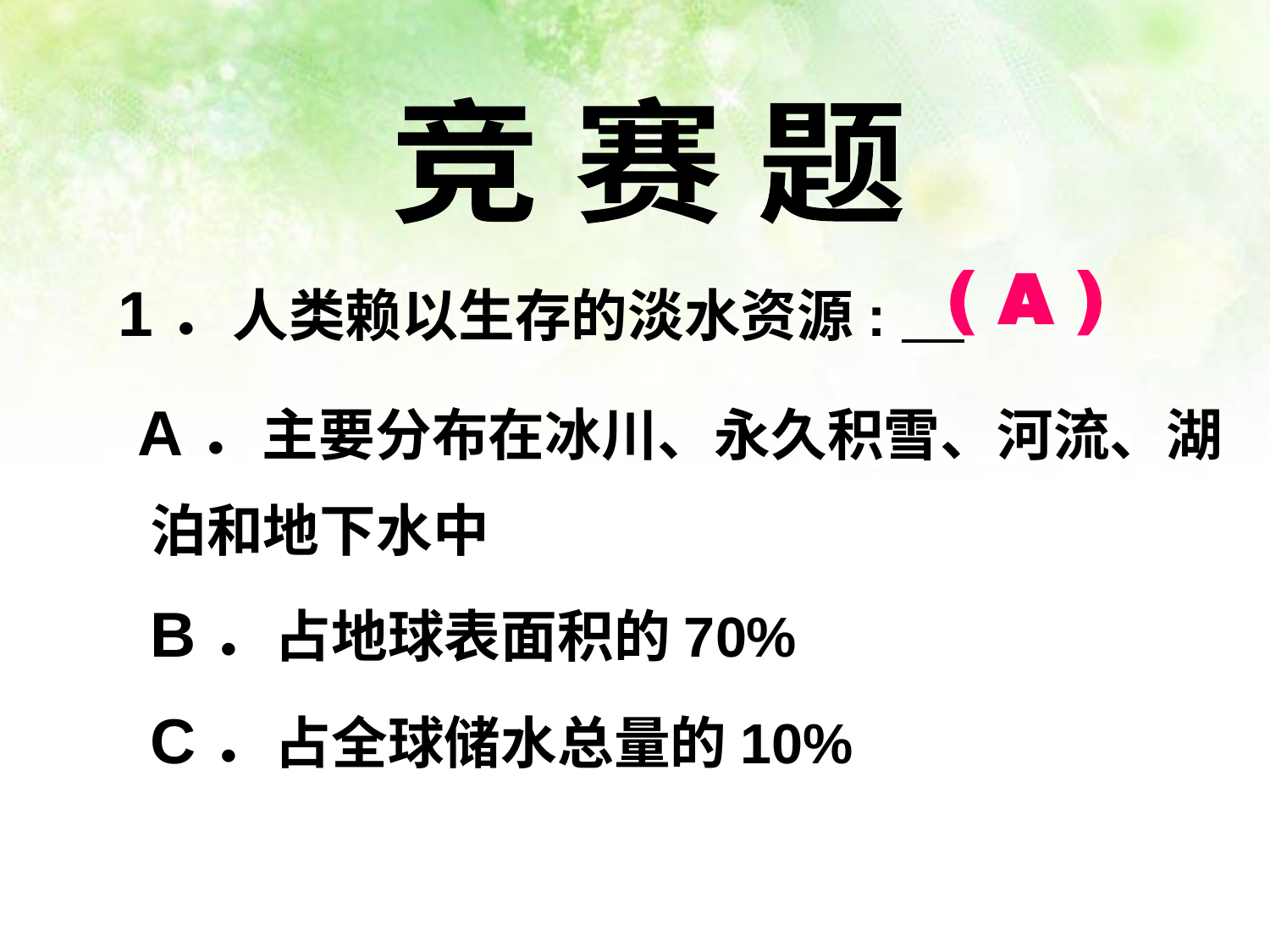

竞 赛 题
 1．人类赖以生存的淡水资源:
  A．主要分布在冰川、永久积雪、河流、湖泊和地下水中
B．占地球表面积的70%
C．占全球储水总量的10%
( A )